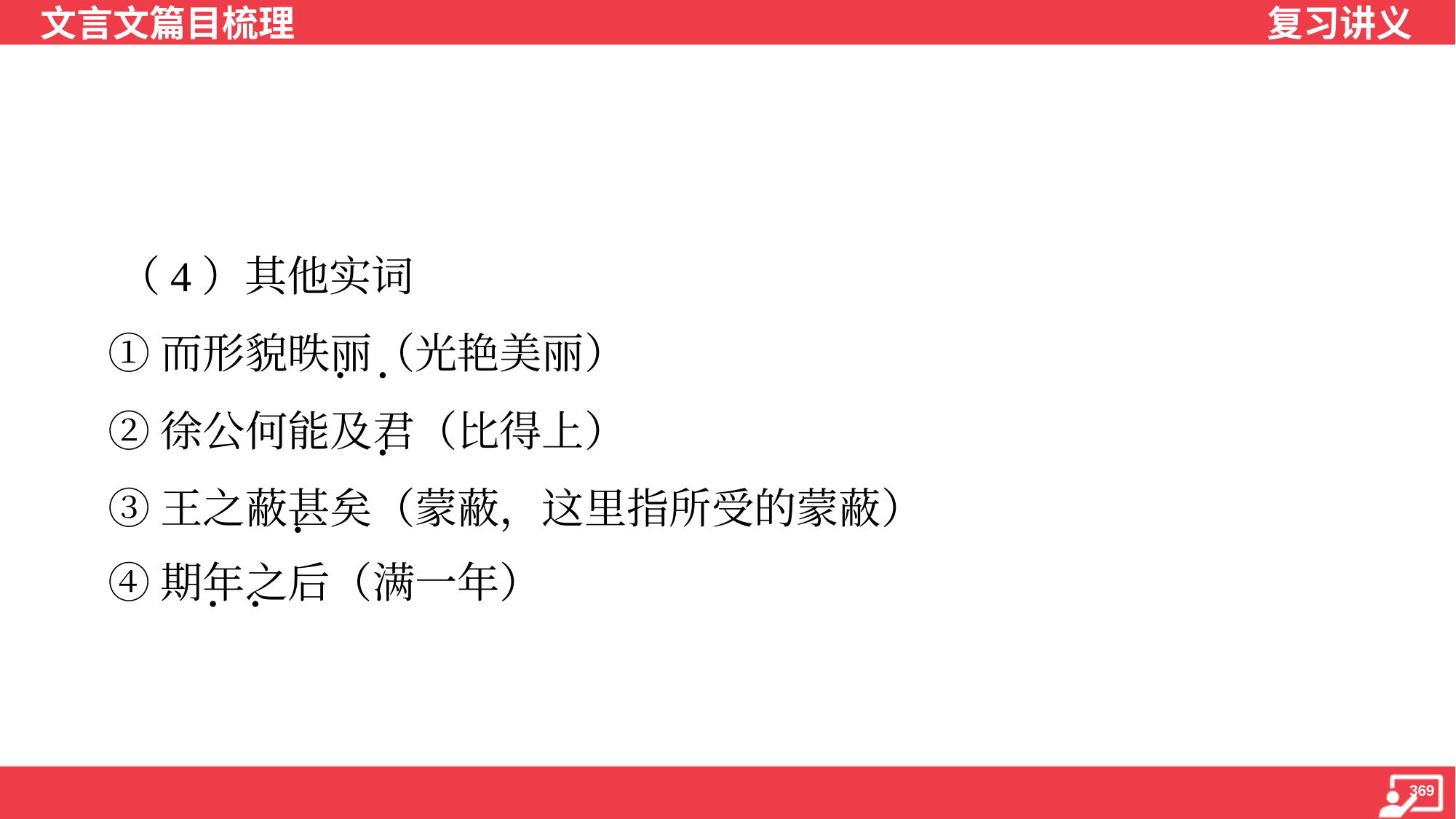

（4）其他实词
    ①而形貌昳丽（光艳美丽）
    ②徐公何能及君（比得上）
    ③王之蔽甚矣（蒙蔽，这里指所受的蒙蔽）
    ④期年之后（满一年）